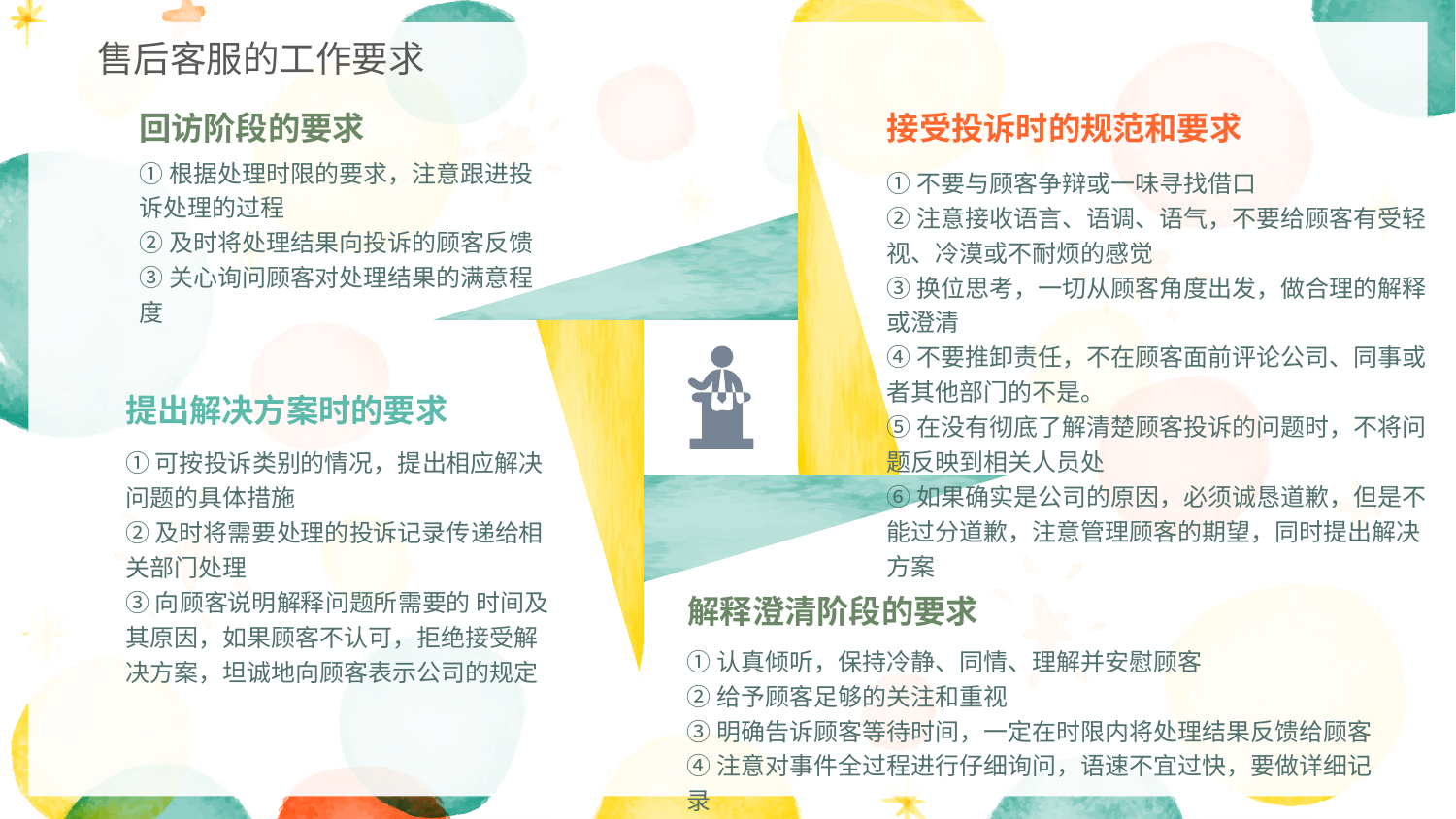

售后客服的工作要求
接受投诉时的规范和要求
①不要与顾客争辩或一味寻找借口
②注意接收语言、语调、语气，不要给顾客有受轻视、冷漠或不耐烦的感觉
③换位思考，一切从顾客角度出发，做合理的解释或澄清
④不要推卸责任，不在顾客面前评论公司、同事或者其他部门的不是。
⑤在没有彻底了解清楚顾客投诉的问题时，不将问题反映到相关人员处
⑥如果确实是公司的原因，必须诚恳道歉，但是不能过分道歉，注意管理顾客的期望，同时提出解决方案
回访阶段的要求
①根据处理时限的要求，注意跟进投诉处理的过程
②及时将处理结果向投诉的顾客反馈
③关心询问顾客对处理结果的满意程度

提出解决方案时的要求
①可按投诉类别的情况，提出相应解决问题的具体措施
②及时将需要处理的投诉记录传递给相关部门处理
③向顾客说明解释问题所需要的 时间及其原因，如果顾客不认可，拒绝接受解决方案，坦诚地向顾客表示公司的规定
解释澄清阶段的要求
①认真倾听，保持冷静、同情、理解并安慰顾客
②给予顾客足够的关注和重视
③明确告诉顾客等待时间，一定在时限内将处理结果反馈给顾客
④注意对事件全过程进行仔细询问，语速不宜过快，要做详细记录